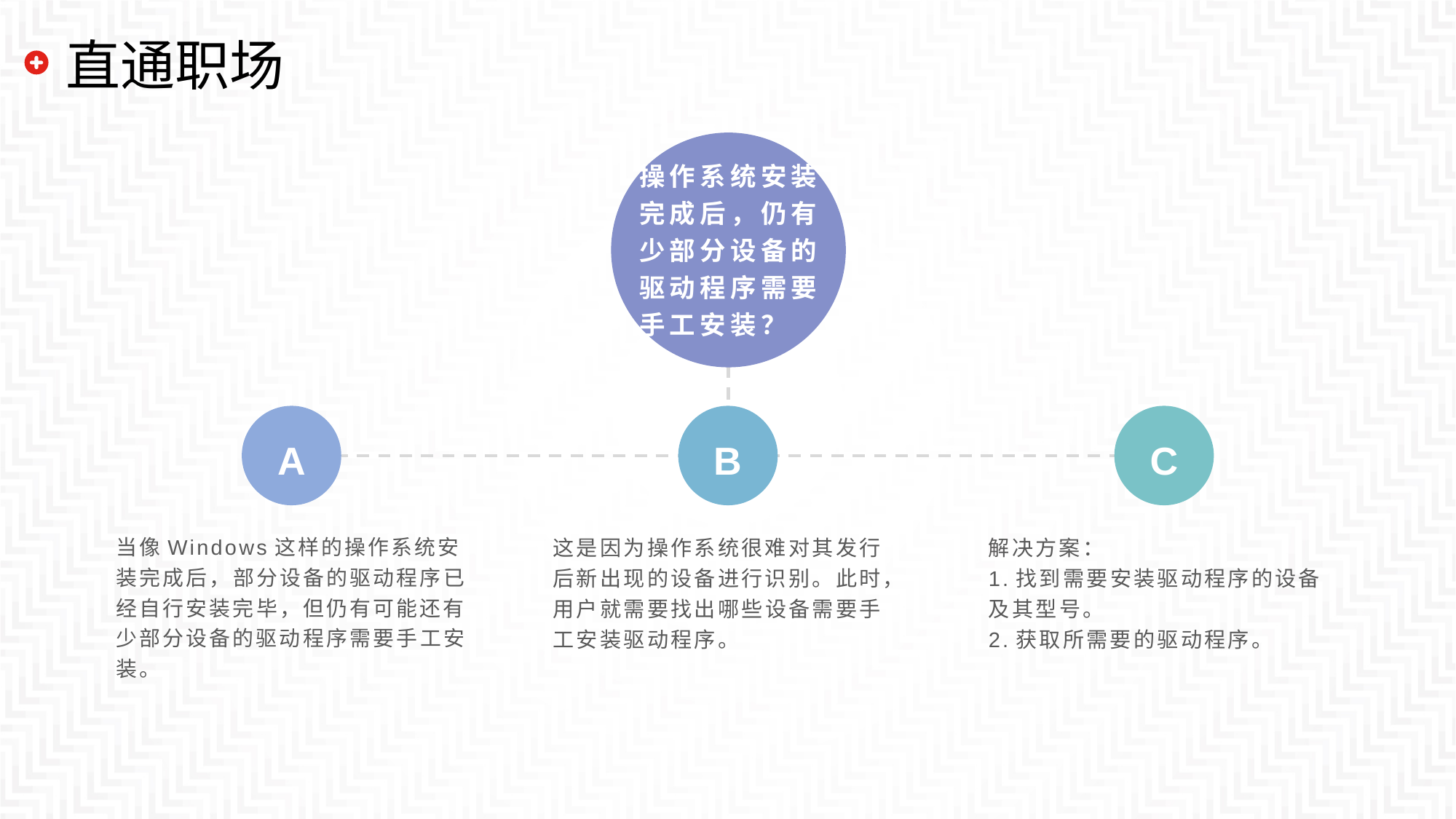

# 直通职场

操作系统安装完成后，仍有少部分设备的驱动程序需要手工安装？

A
B
C
当像Windows这样的操作系统安装完成后，部分设备的驱动程序已经自行安装完毕，但仍有可能还有少部分设备的驱动程序需要手工安装。
这是因为操作系统很难对其发行后新出现的设备进行识别。此时，用户就需要找出哪些设备需要手工安装驱动程序。
解决方案：
1.找到需要安装驱动程序的设备及其型号。
2.获取所需要的驱动程序。